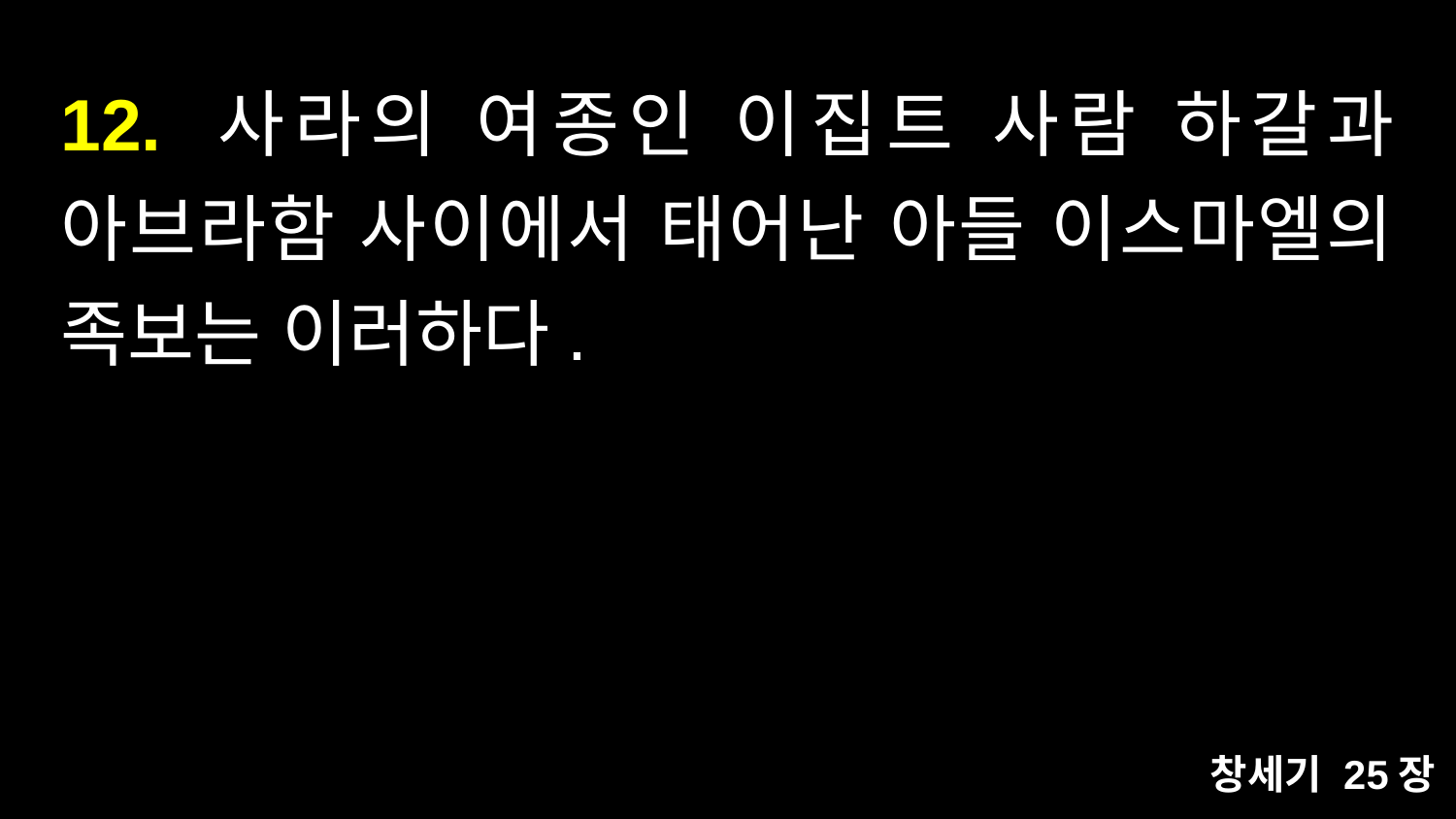

# 12. 사라의 여종인 이집트 사람 하갈과 아브라함 사이에서 태어난 아들 이스마엘의 족보는 이러하다.
창세기 25장